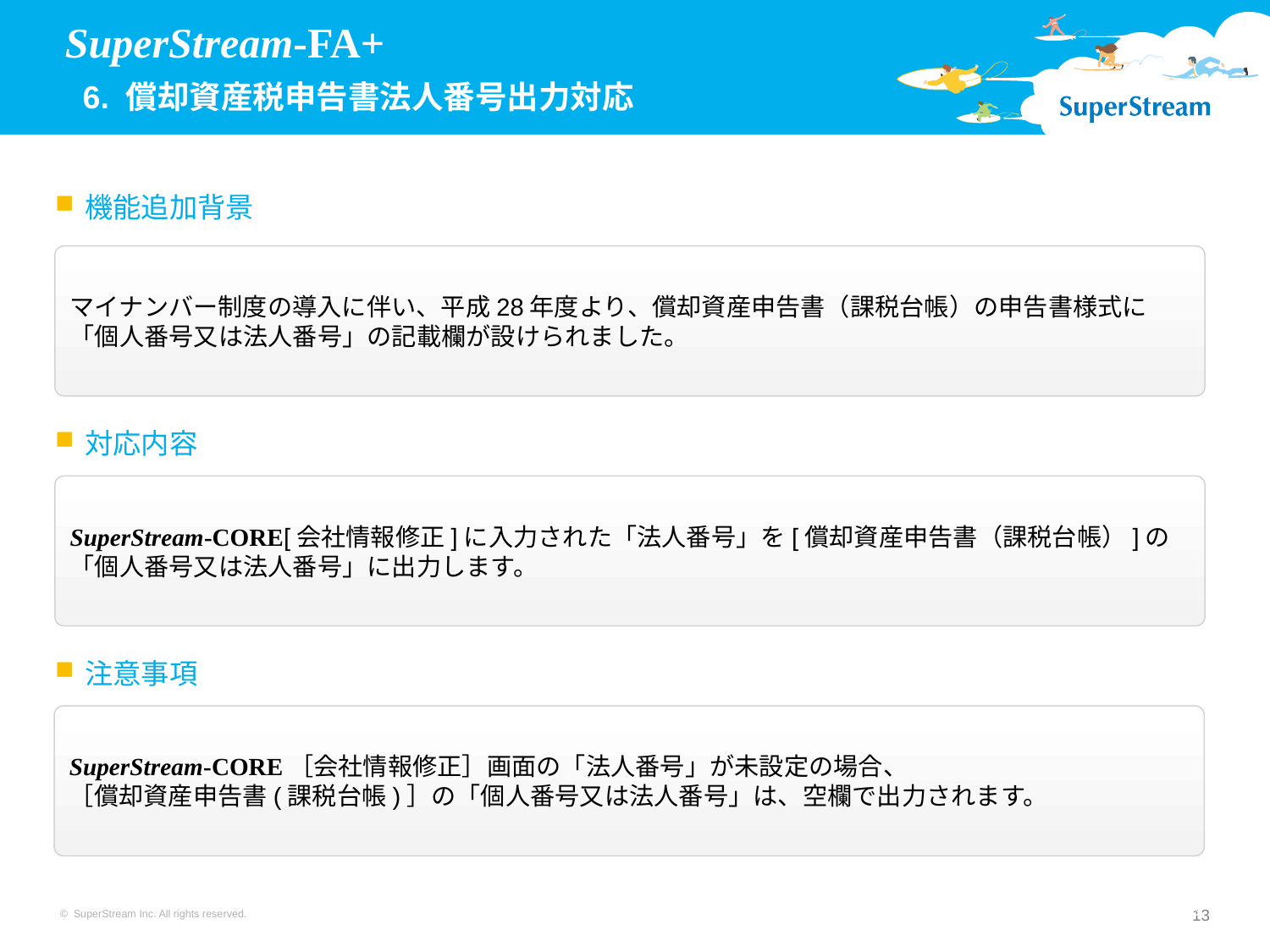

SuperStream-FA+
  6. 償却資産税申告書法人番号出力対応
機能追加背景

マイナンバー制度の導入に伴い、平成28年度より、償却資産申告書（課税台帳）の申告書様式に
「個人番号又は法人番号」の記載欄が設けられました。
対応内容
SuperStream-CORE[会社情報修正]に入力された「法人番号」を[償却資産申告書（課税台帳）]の「個人番号又は法人番号」に出力します。
注意事項
SuperStream-CORE［会社情報修正］画面の「法人番号」が未設定の場合、
［償却資産申告書(課税台帳)］の「個人番号又は法人番号」は、空欄で出力されます。
©  SuperStream Inc. All rights reserved.
13
13